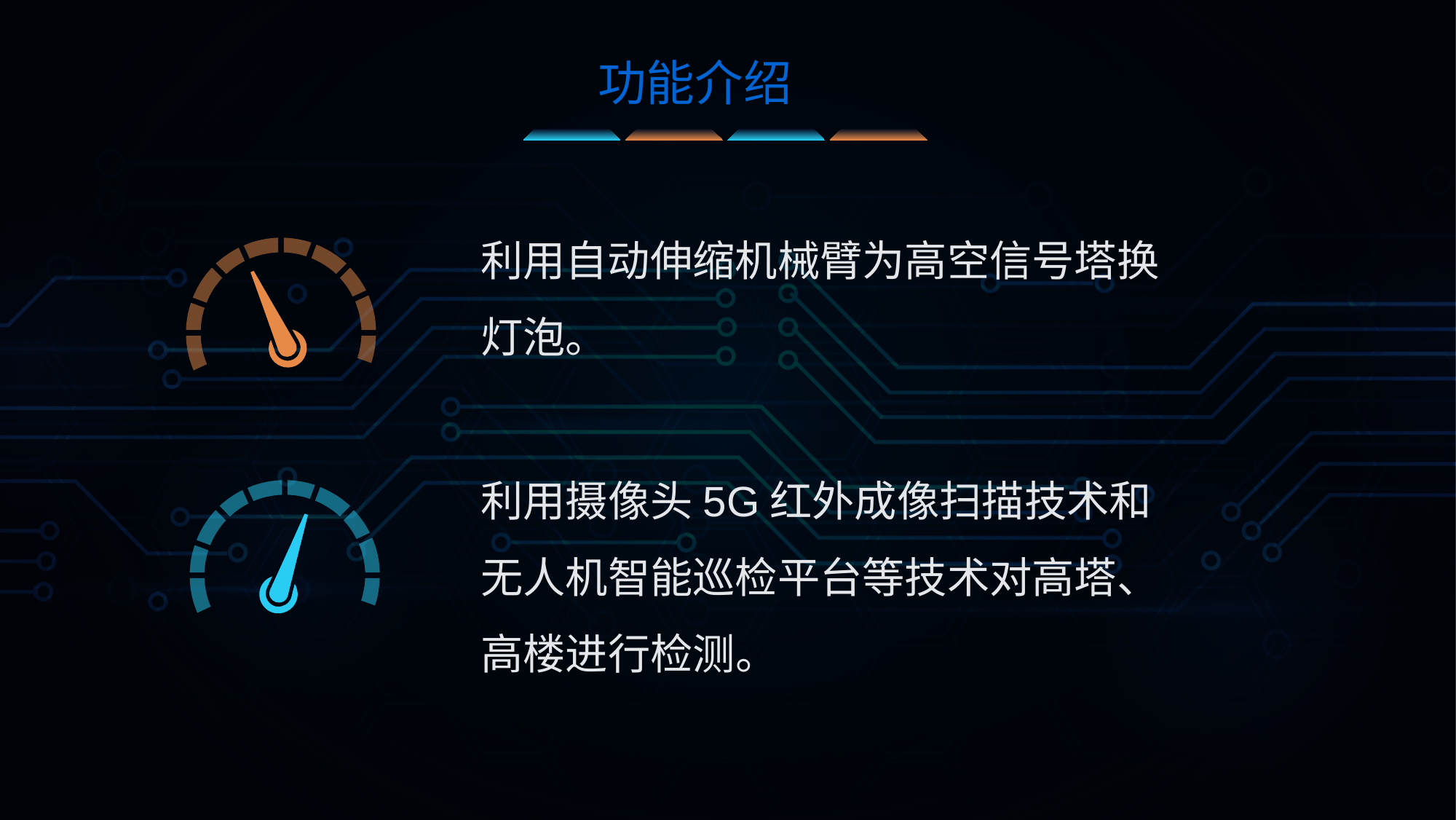

功能介绍

利用自动伸缩机械臂为高空信号塔换灯泡。

利用摄像头5G红外成像扫描技术和无人机智能巡检平台等技术对高塔、高楼进行检测。